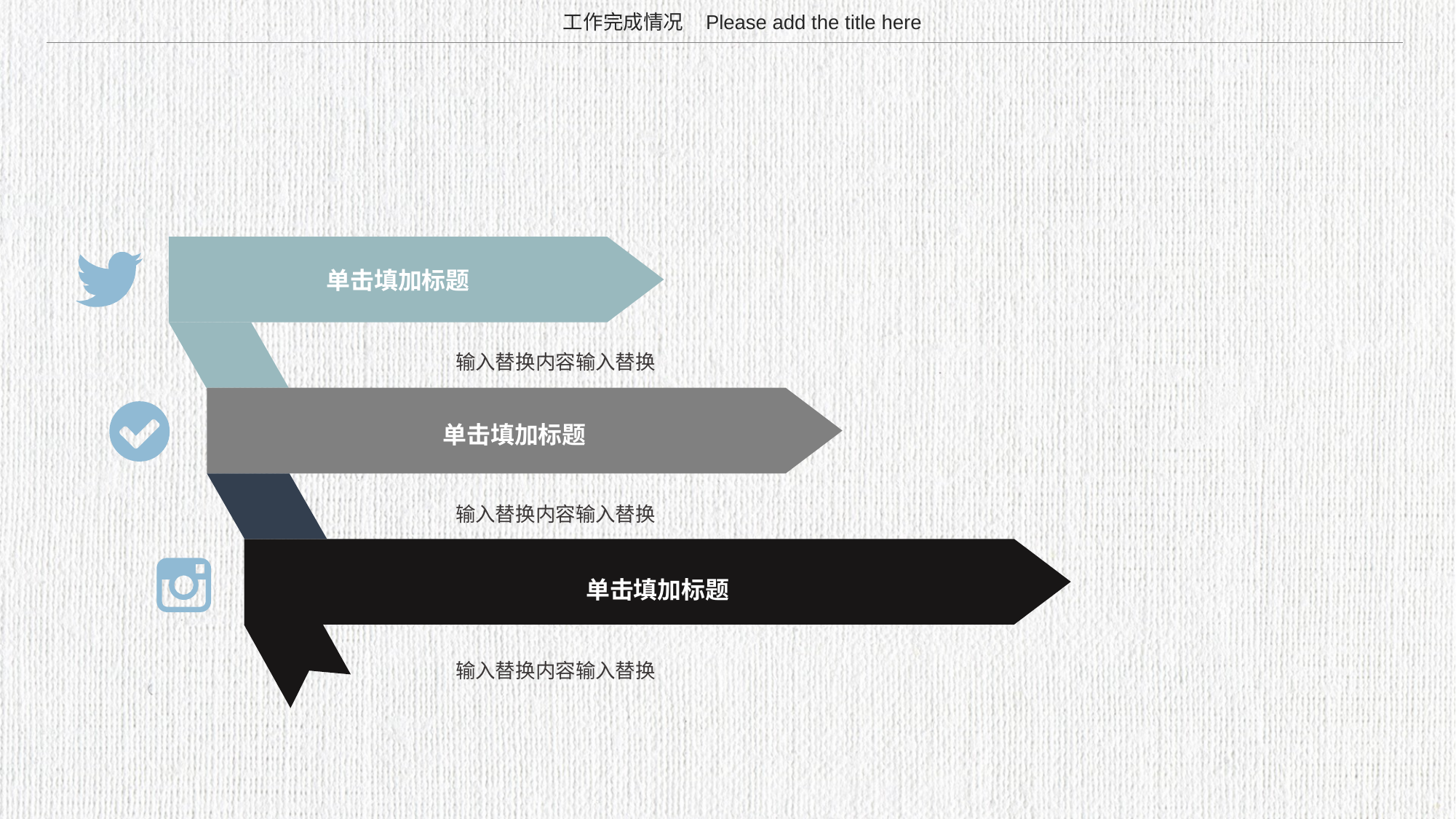

Please add the title here
工作完成情况

单击填加标题

输入替换内容输入替换

单击填加标题

输入替换内容输入替换

单击填加标题

输入替换内容输入替换